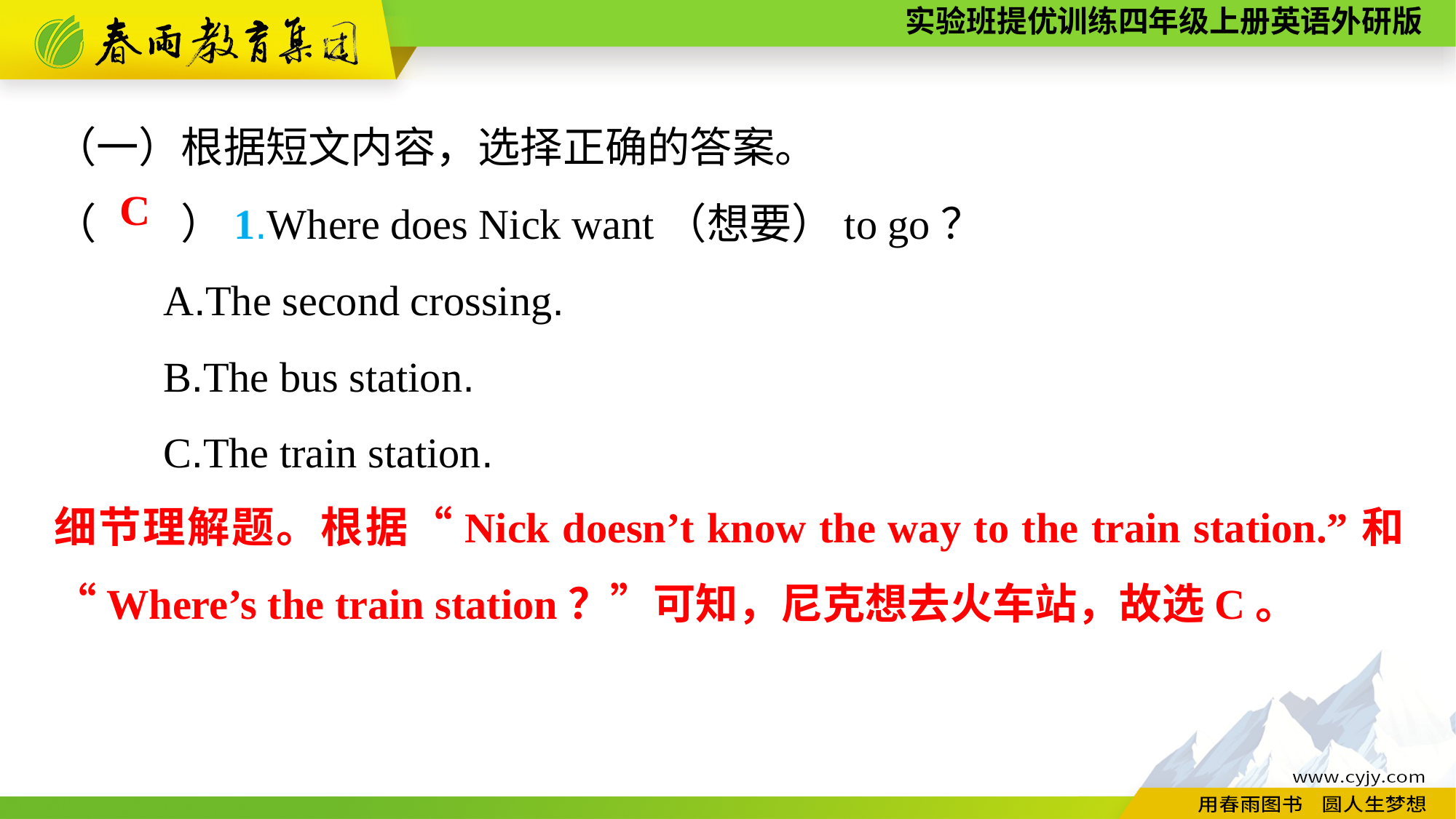

（一）根据短文内容，选择正确的答案。
（　　）1.Where does Nick want（想要）to go？
	A.The second crossing.
	B.The bus station.
	C.The train station.
C
细节理解题。根据“Nick doesn’t know the way to the train station.”和“Where’s the train station？”可知，尼克想去火车站，故选C。